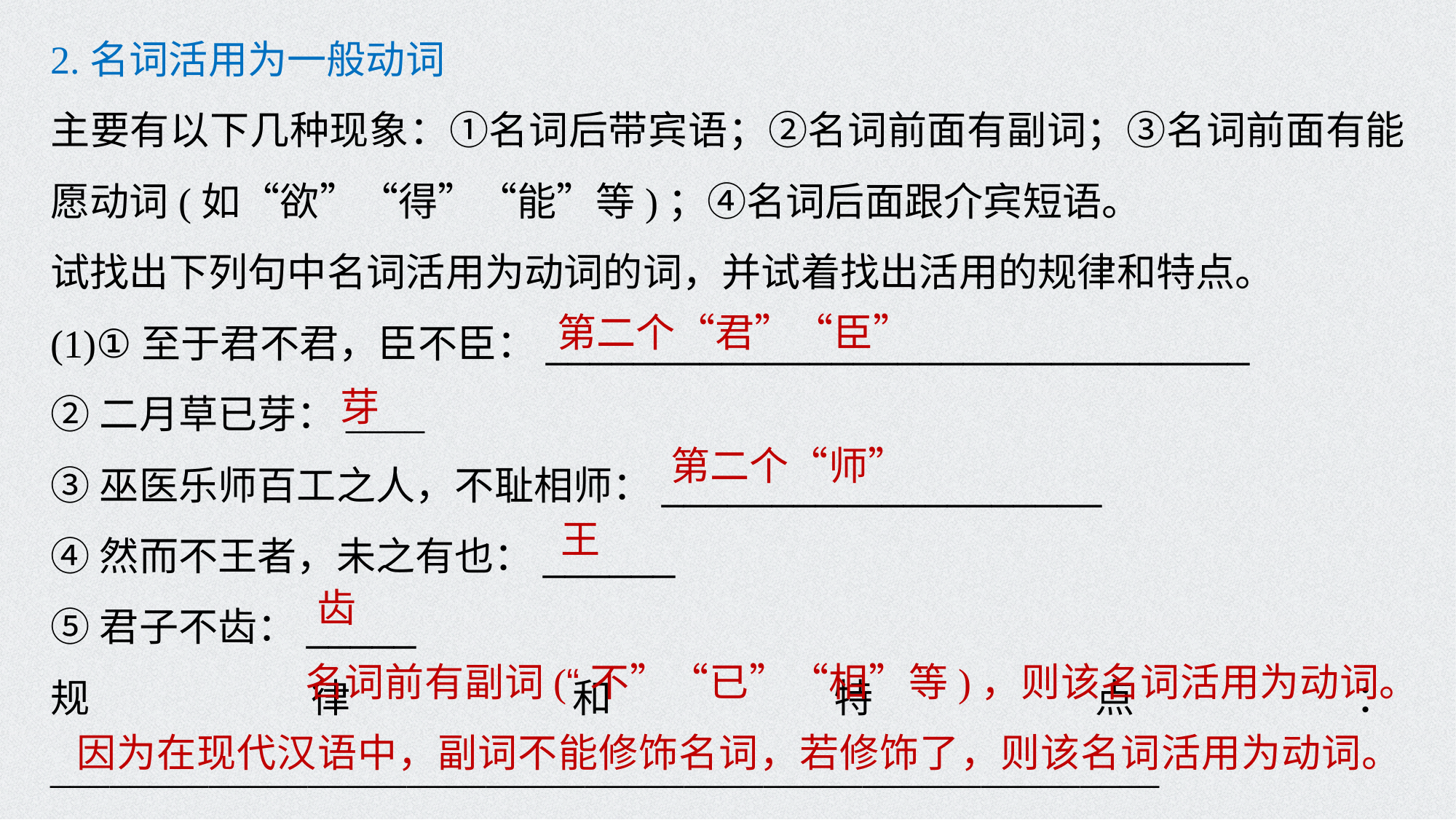

2.名词活用为一般动词
主要有以下几种现象：①名词后带宾语；②名词前面有副词；③名词前面有能愿动词(如“欲”“得”“能”等)；④名词后面跟介宾短语。
试找出下列句中名词活用为动词的词，并试着找出活用的规律和特点。
(1)①至于君不君，臣不臣：________________________________
②二月草已芽：____
③巫医乐师百工之人，不耻相师：____________________
④然而不王者，未之有也：______
⑤君子不齿：_____
规律和特点：________________________________________________________
___________________________________________________________________
第二个“君”“臣”
芽
第二个“师”
王
齿
名词前有副词(“不”“已”“相”等)，则该名词活用为动词。
因为在现代汉语中，副词不能修饰名词，若修饰了，则该名词活用为动词。